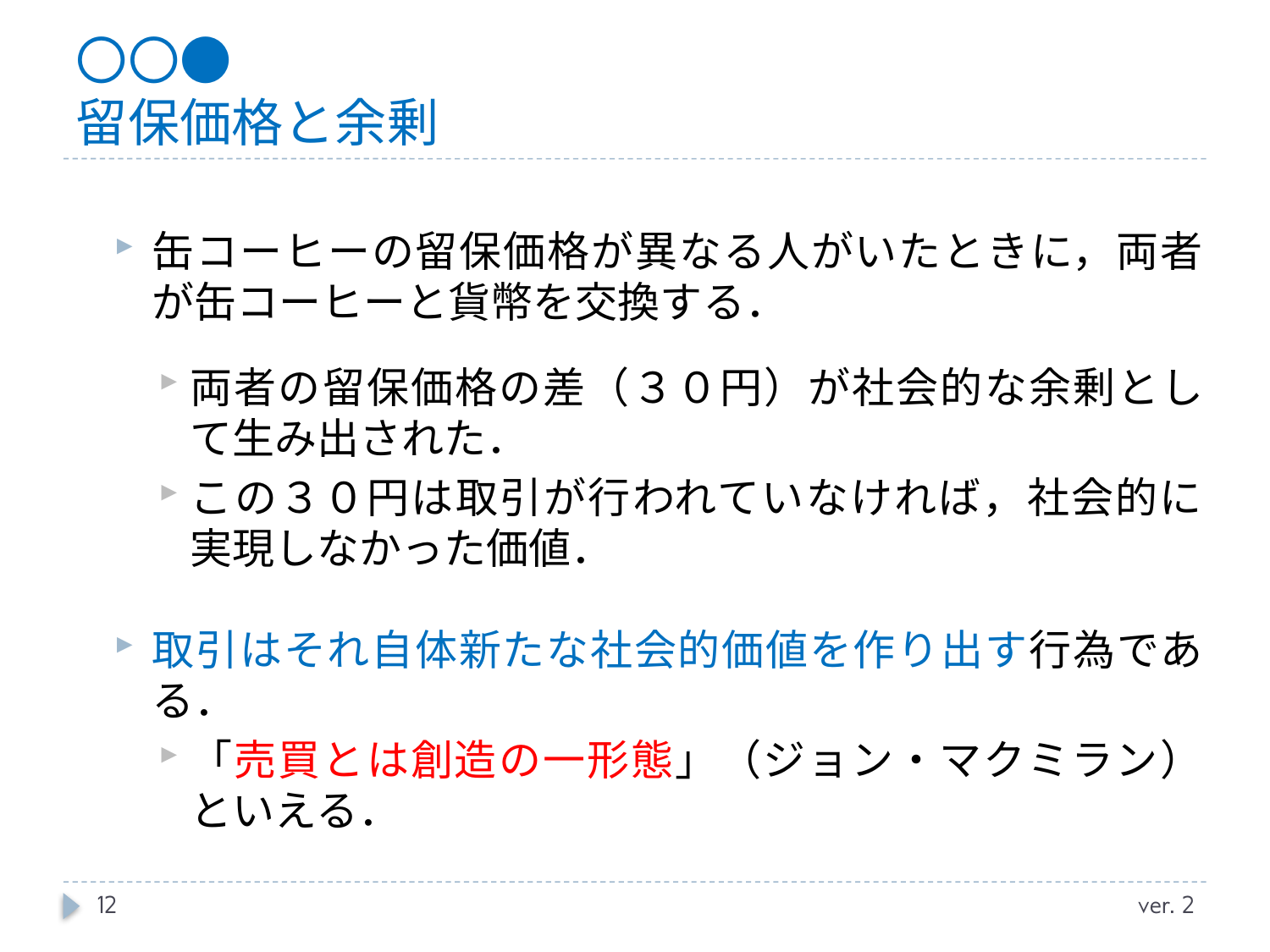

# 〇〇● 留保価格と余剰
缶コーヒーの留保価格が異なる人がいたときに，両者が缶コーヒーと貨幣を交換する．

両者の留保価格の差（３０円）が社会的な余剰として生み出された．
この３０円は取引が行われていなければ，社会的に実現しなかった価値．

取引はそれ自体新たな社会的価値を作り出す行為である．
「売買とは創造の一形態」（ジョン・マクミラン）といえる．
12
ver. 2